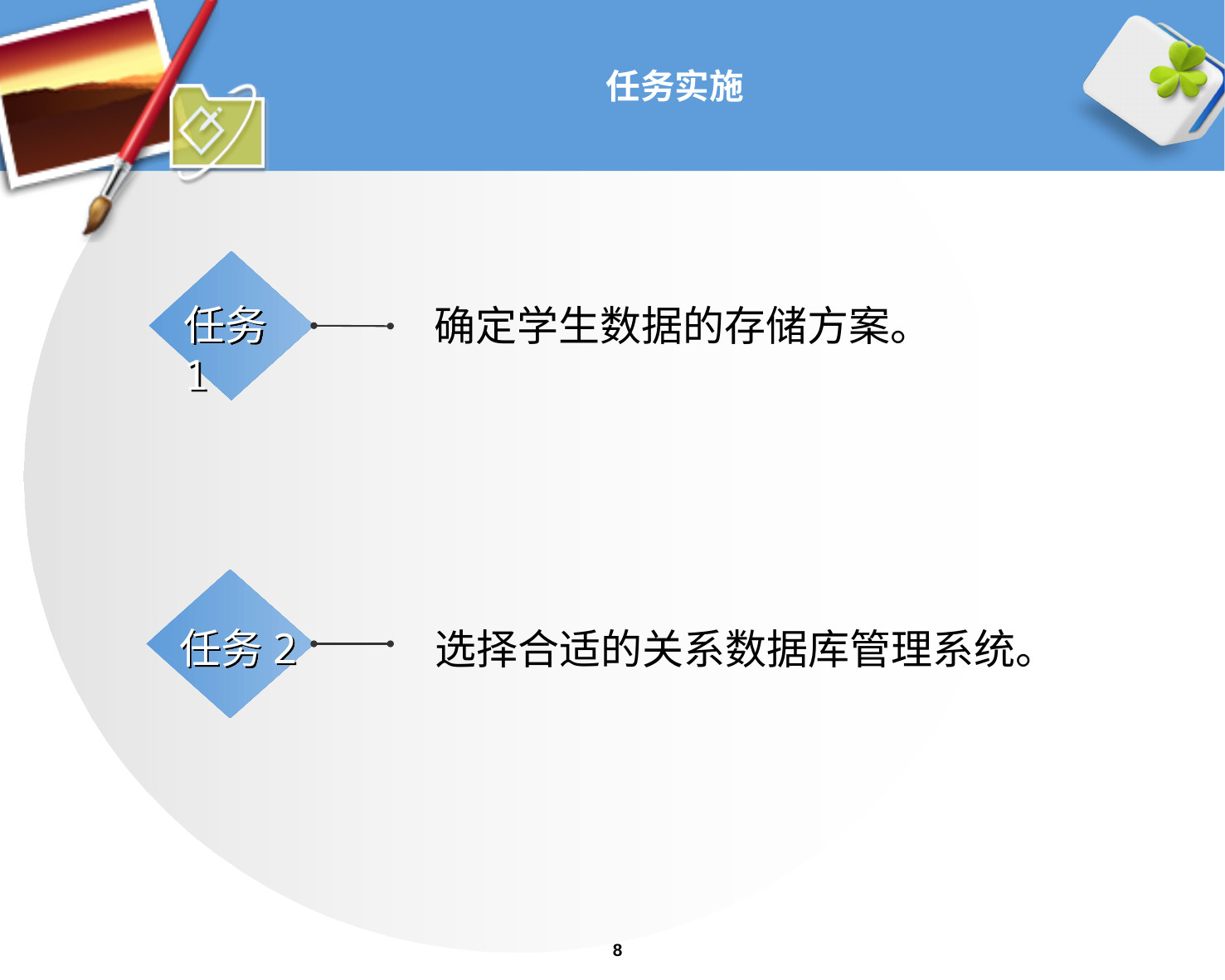

# 任务实施

任务1
确定学生数据的存储方案。

任务2
选择合适的关系数据库管理系统。
8